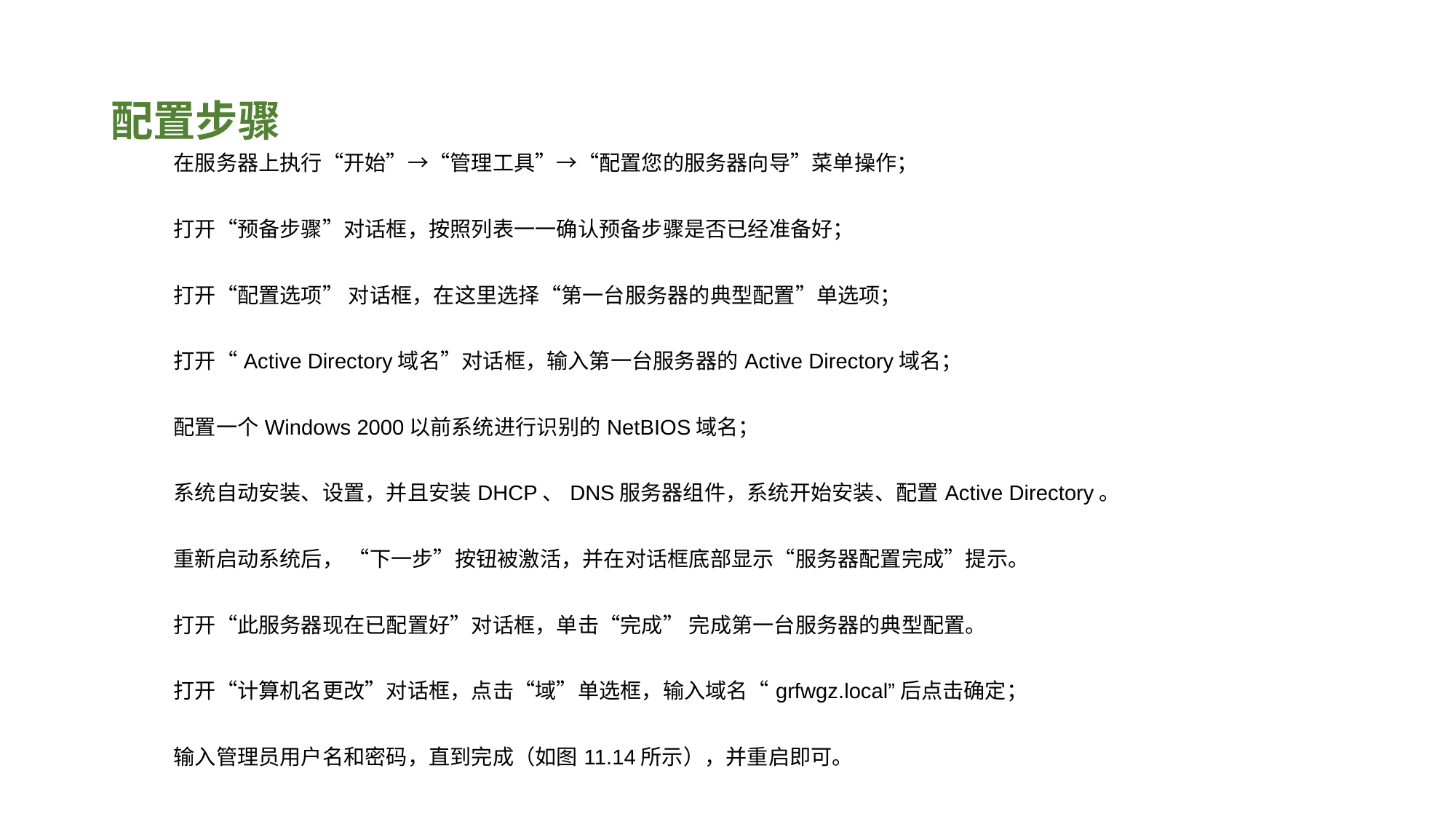

# 配置步骤
在服务器上执行“开始”→“管理工具”→“配置您的服务器向导”菜单操作；
打开“预备步骤”对话框，按照列表一一确认预备步骤是否已经准备好；
打开“配置选项” 对话框，在这里选择“第一台服务器的典型配置”单选项；
打开“Active Directory域名”对话框，输入第一台服务器的Active Directory域名；
配置一个Windows 2000以前系统进行识别的NetBIOS域名；
系统自动安装、设置，并且安装DHCP、DNS服务器组件，系统开始安装、配置Active Directory。
重新启动系统后， “下一步”按钮被激活，并在对话框底部显示“服务器配置完成”提示。
打开“此服务器现在已配置好”对话框，单击“完成” 完成第一台服务器的典型配置。
打开“计算机名更改”对话框，点击“域”单选框，输入域名“grfwgz.local”后点击确定；
输入管理员用户名和密码，直到完成（如图11.14所示），并重启即可。